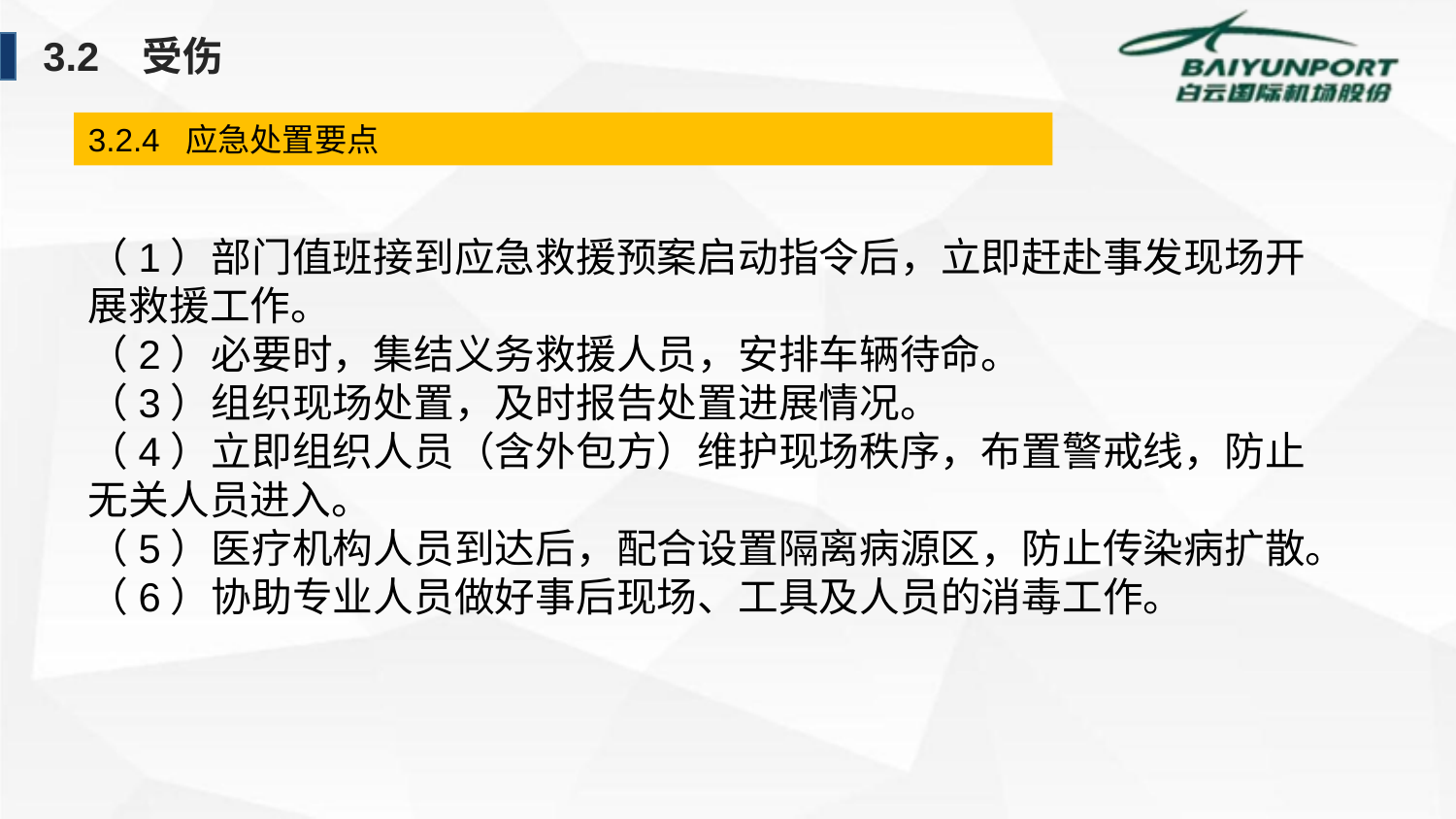

3.2   受伤

3.2.4  应急处置要点
（1）部门值班接到应急救援预案启动指令后，立即赶赴事发现场开展救援工作。
（2）必要时，集结义务救援人员，安排车辆待命。
（3）组织现场处置，及时报告处置进展情况。
（4）立即组织人员（含外包方）维护现场秩序，布置警戒线，防止无关人员进入。
（5）医疗机构人员到达后，配合设置隔离病源区，防止传染病扩散。
（6）协助专业人员做好事后现场、工具及人员的消毒工作。